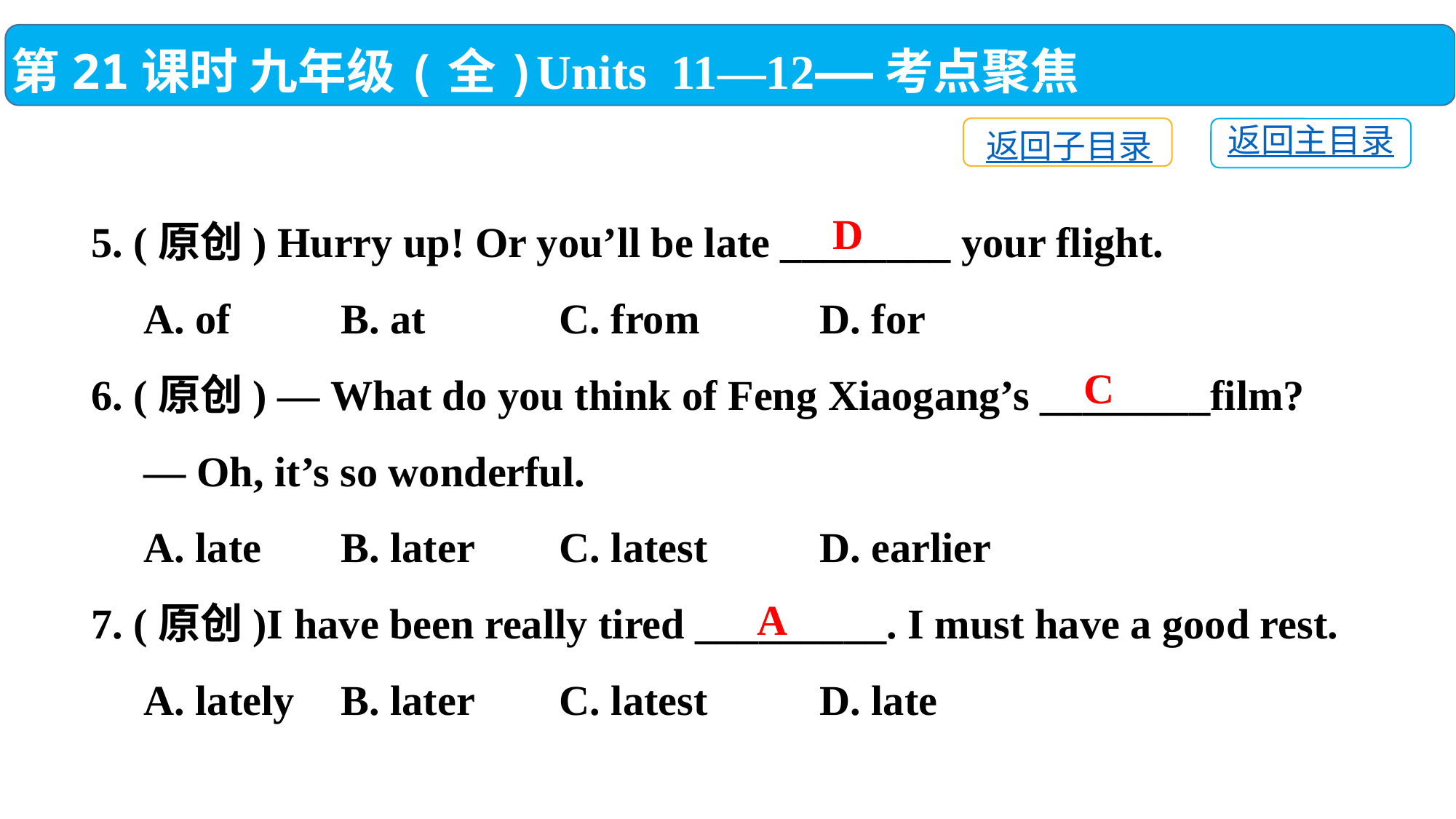

第21课时 九年级(全)Units  11—12——考点聚焦

返回子目录
返回主目录
5. (原创) Hurry up! Or you’ll be late ________ your flight.
     A. of	   B. at	   C. from	       D. for
6. (原创) — What do you think of Feng Xiaogang’s ________film?
     — Oh, it’s so wonderful.
     A. late	   B. later	   C. latest	       D. earlier
7. (原创)I have been really tired _________. I must have a good rest.
     A. lately	   B. later	   C. latest	       D. late

D

C
A